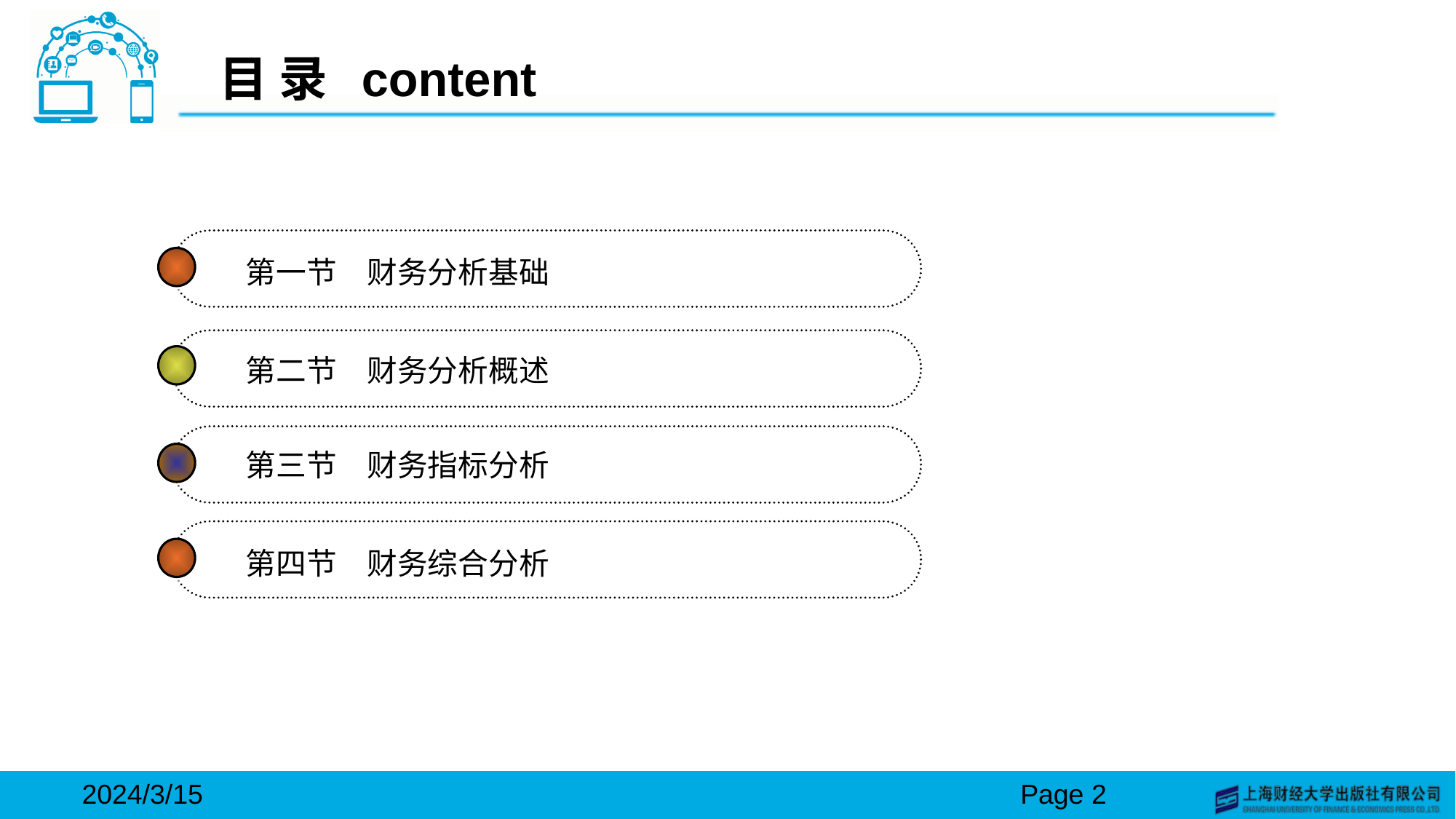

# 目 录  content

第一节　财务分析基础

第二节　财务分析概述

第三节　财务指标分析

第四节　财务综合分析
2024/3/15
Page 2